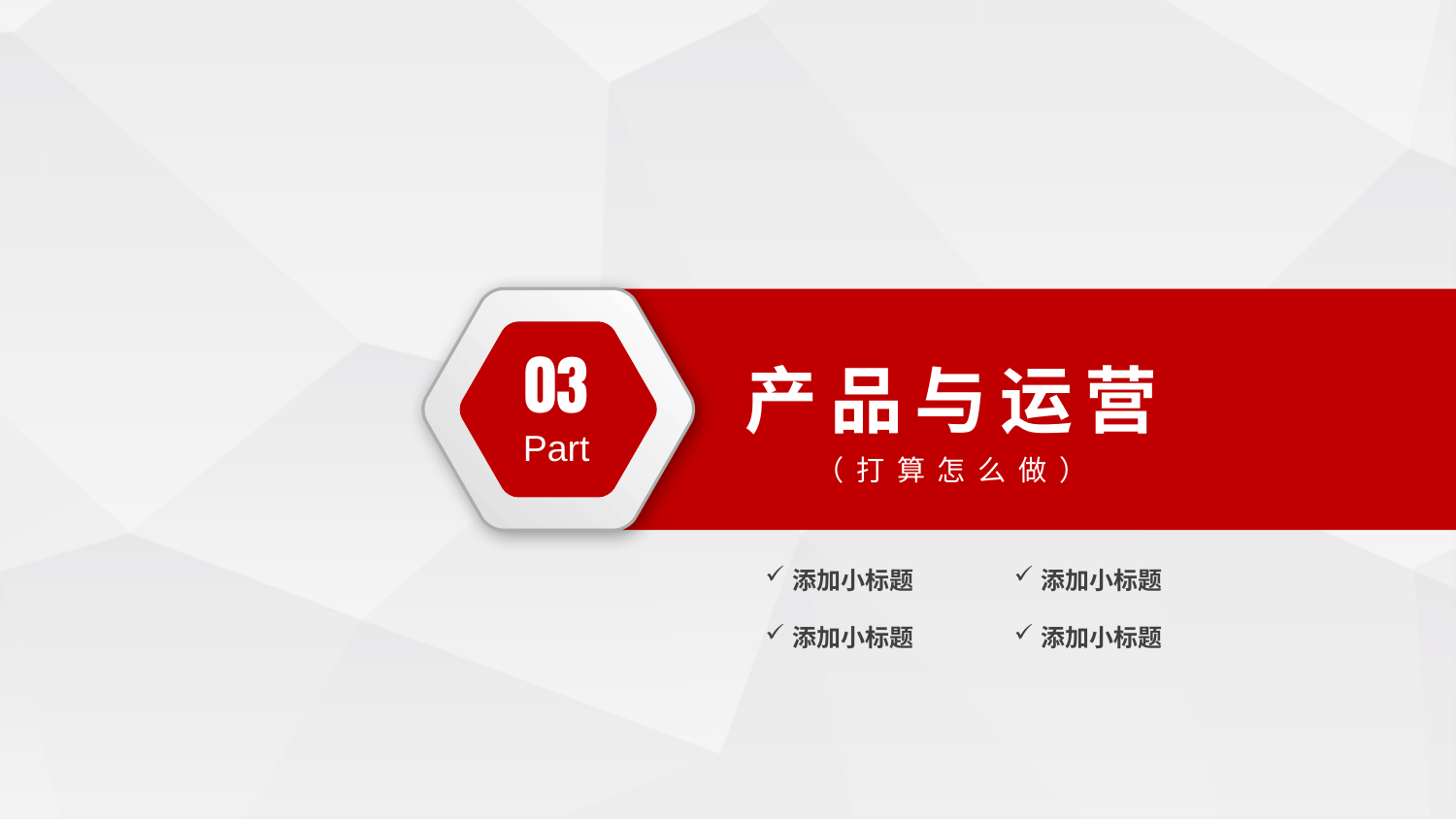

产品与运营
（打算怎么做）
03
Part
添加小标题
添加小标题
添加小标题
添加小标题